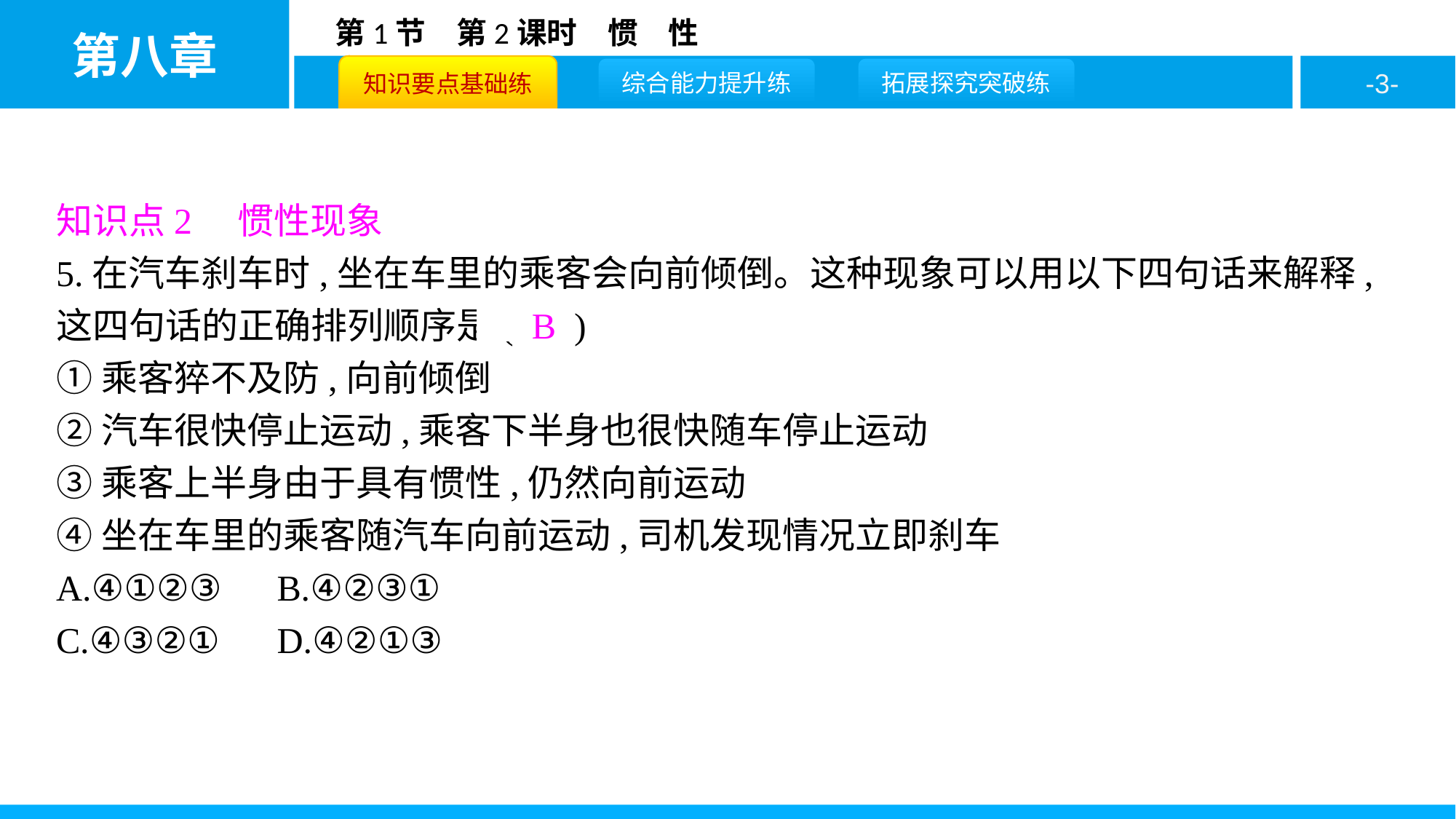

知识点2　惯性现象
5.在汽车刹车时,坐在车里的乘客会向前倾倒。这种现象可以用以下四句话来解释,这四句话的正确排列顺序是(  B  )
①乘客猝不及防,向前倾倒
②汽车很快停止运动,乘客下半身也很快随车停止运动
③乘客上半身由于具有惯性,仍然向前运动
④坐在车里的乘客随汽车向前运动,司机发现情况立即刹车
A.④①②③	B.④②③①
C.④③②①	D.④②①③